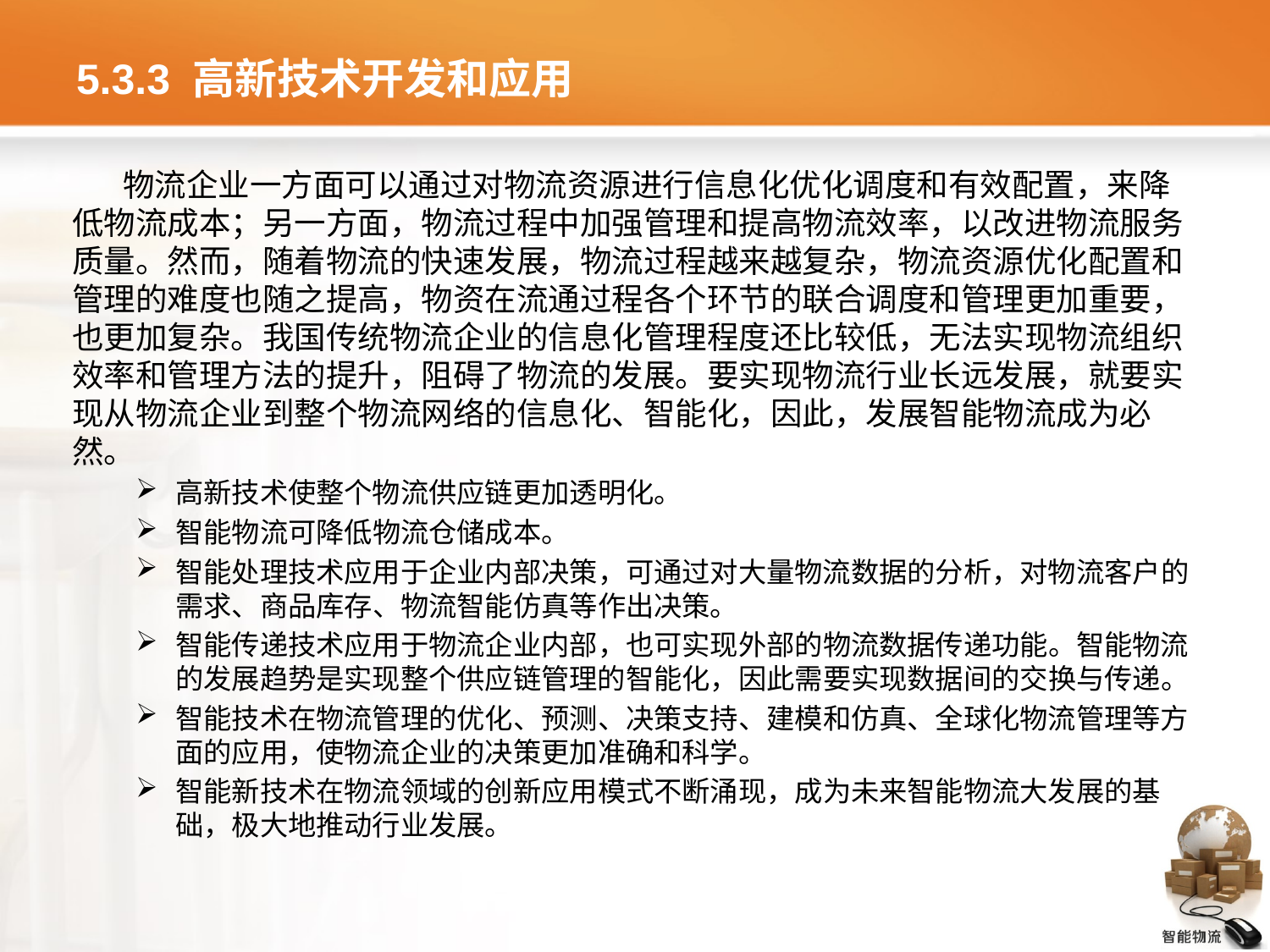

# 5.3.3 高新技术开发和应用
物流企业一方面可以通过对物流资源进行信息化优化调度和有效配置，来降低物流成本；另一方面，物流过程中加强管理和提高物流效率，以改进物流服务质量。然而，随着物流的快速发展，物流过程越来越复杂，物流资源优化配置和管理的难度也随之提高，物资在流通过程各个环节的联合调度和管理更加重要，也更加复杂。我国传统物流企业的信息化管理程度还比较低，无法实现物流组织效率和管理方法的提升，阻碍了物流的发展。要实现物流行业长远发展，就要实现从物流企业到整个物流网络的信息化、智能化，因此，发展智能物流成为必然。
高新技术使整个物流供应链更加透明化。
智能物流可降低物流仓储成本。
智能处理技术应用于企业内部决策，可通过对大量物流数据的分析，对物流客户的需求、商品库存、物流智能仿真等作出决策。
智能传递技术应用于物流企业内部，也可实现外部的物流数据传递功能。智能物流的发展趋势是实现整个供应链管理的智能化，因此需要实现数据间的交换与传递。
智能技术在物流管理的优化、预测、决策支持、建模和仿真、全球化物流管理等方面的应用，使物流企业的决策更加准确和科学。
智能新技术在物流领域的创新应用模式不断涌现，成为未来智能物流大发展的基础，极大地推动行业发展。